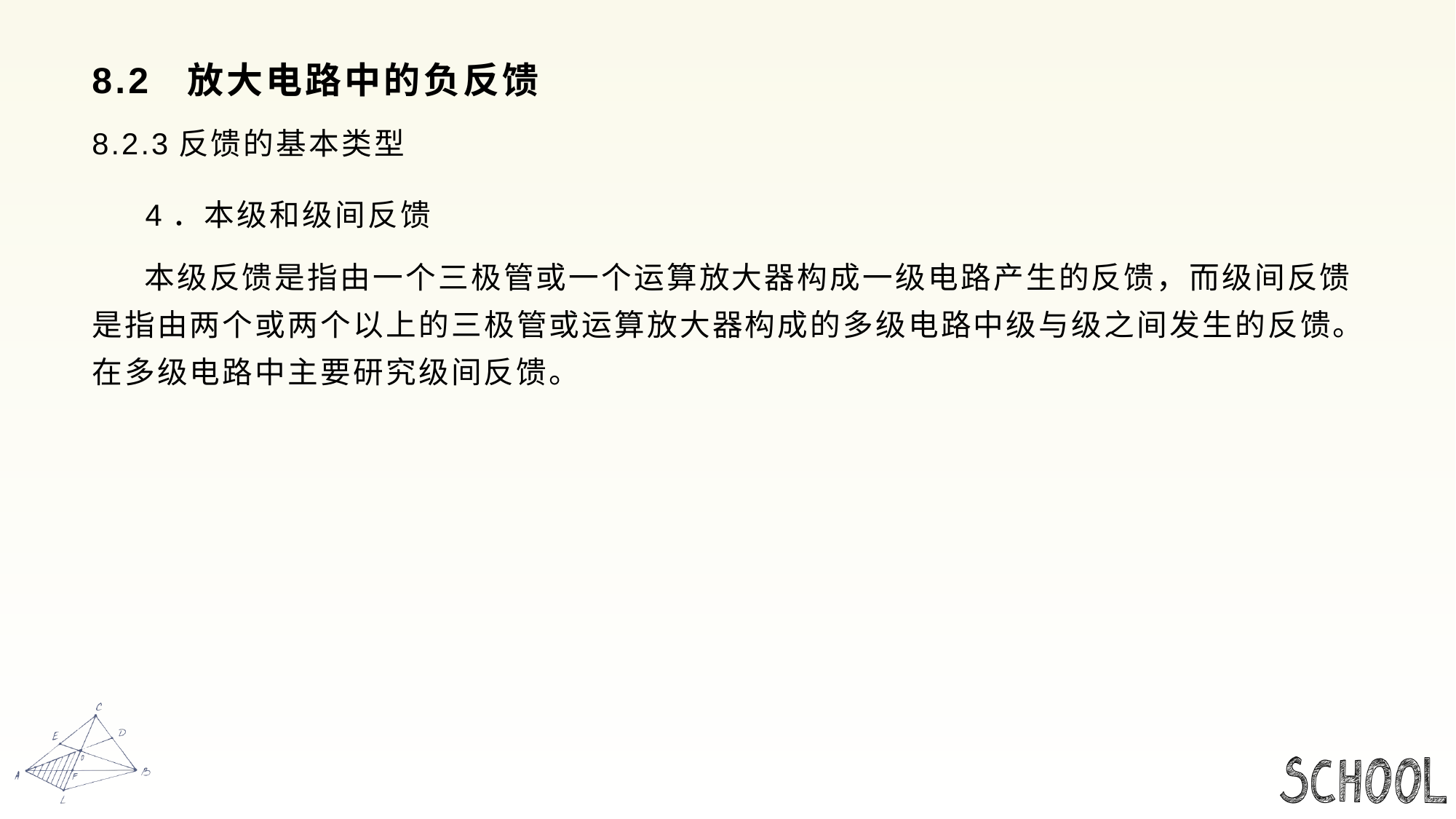

# 8.2  放大电路中的负反馈
8.2.3反馈的基本类型
     4．本级和级间反馈
     本级反馈是指由一个三极管或一个运算放大器构成一级电路产生的反馈，而级间反馈是指由两个或两个以上的三极管或运算放大器构成的多级电路中级与级之间发生的反馈。在多级电路中主要研究级间反馈。